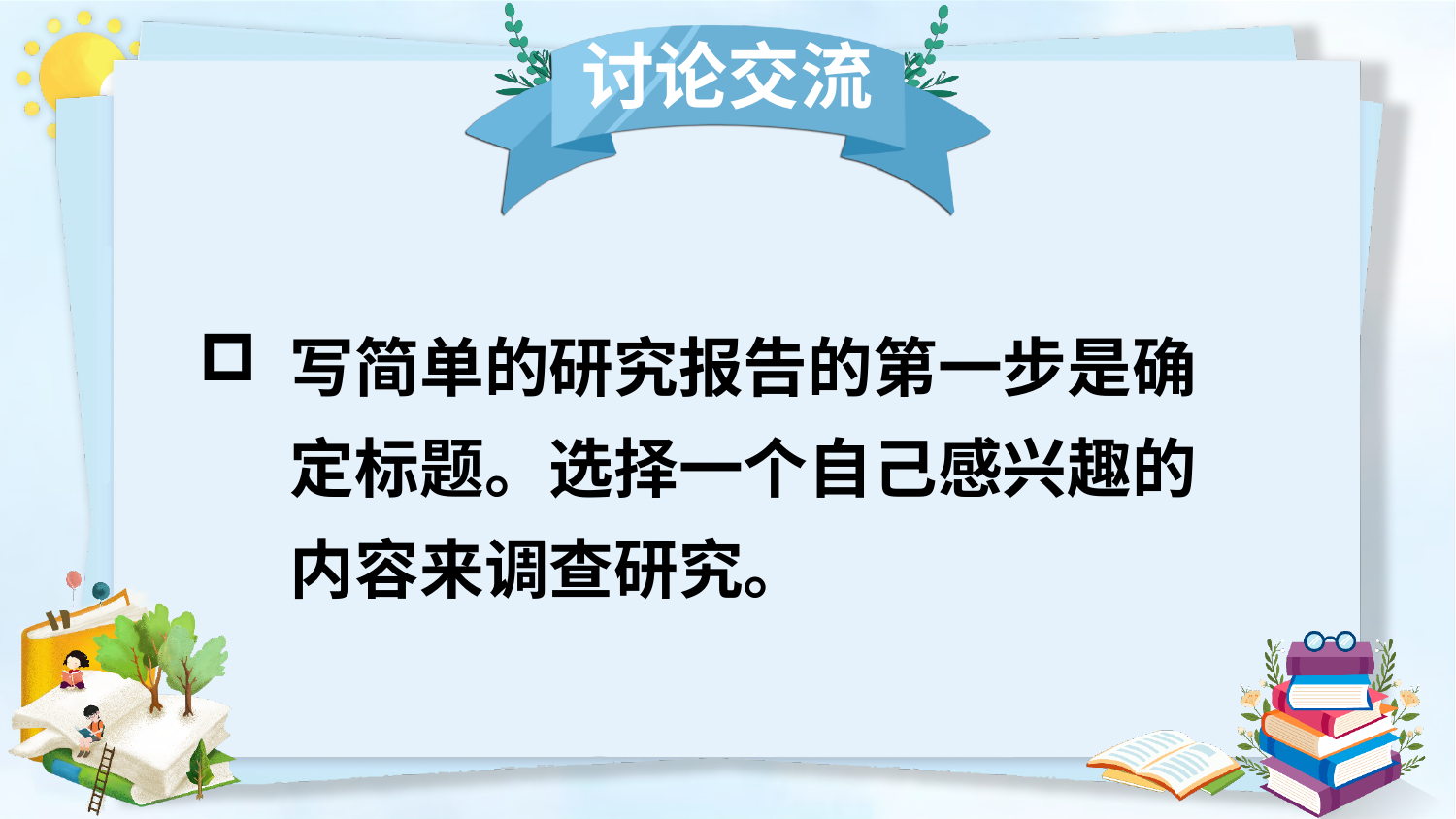

讨论交流
写简单的研究报告的第一步是确定标题。选择一个自己感兴趣的内容来调查研究。